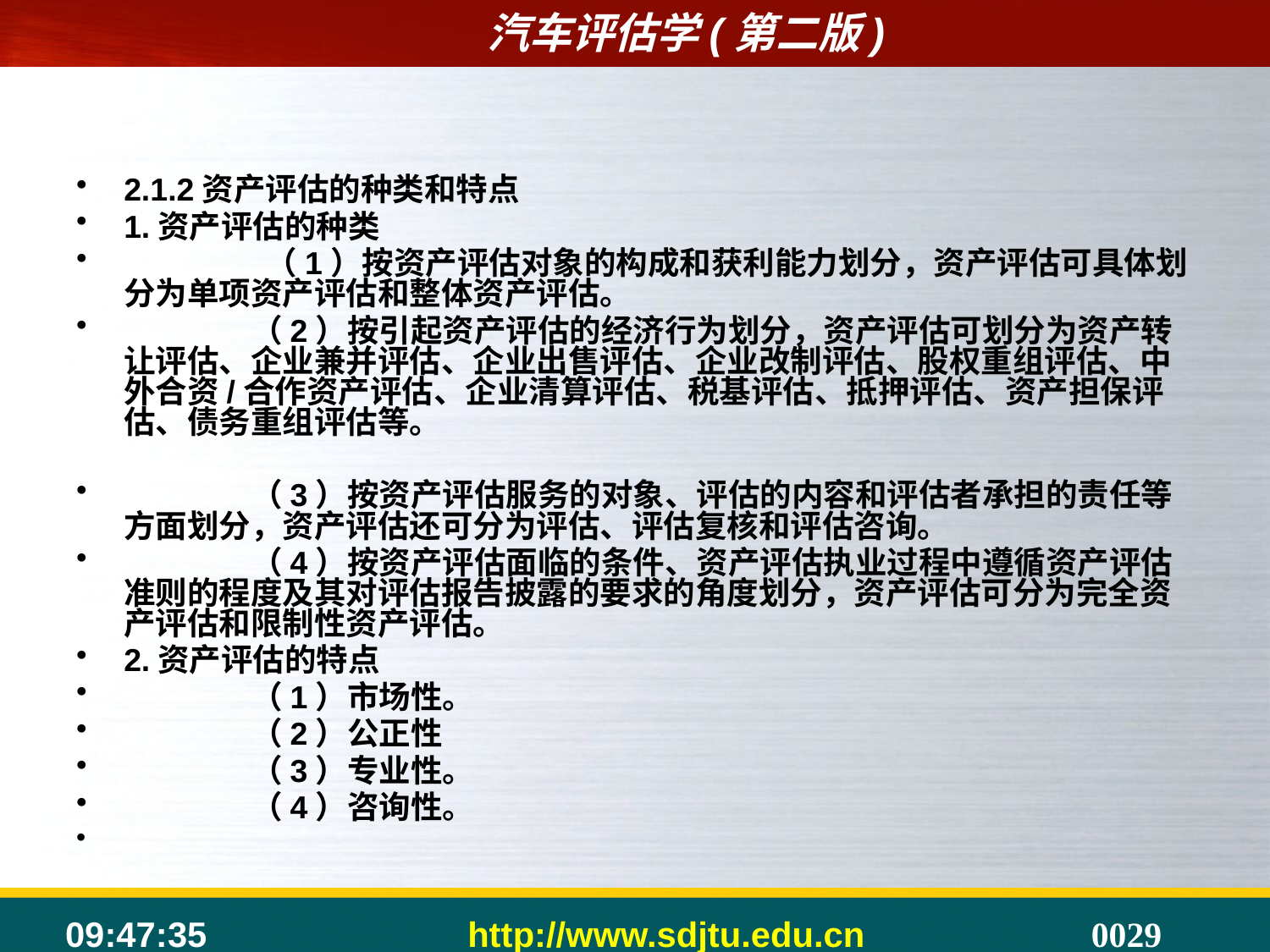

2.1.2资产评估的种类和特点
1.资产评估的种类
	 （1）按资产评估对象的构成和获利能力划分，资产评估可具体划分为单项资产评估和整体资产评估。
	（2）按引起资产评估的经济行为划分，资产评估可划分为资产转让评估、企业兼并评估、企业出售评估、企业改制评估、股权重组评估、中外合资/合作资产评估、企业清算评估、税基评估、抵押评估、资产担保评估、债务重组评估等。

	（3）按资产评估服务的对象、评估的内容和评估者承担的责任等方面划分，资产评估还可分为评估、评估复核和评估咨询。
	（4）按资产评估面临的条件、资产评估执业过程中遵循资产评估准则的程度及其对评估报告披露的要求的角度划分，资产评估可分为完全资产评估和限制性资产评估。
2.资产评估的特点
	（1）市场性。
	（2）公正性
	（3）专业性。
	（4）咨询性。